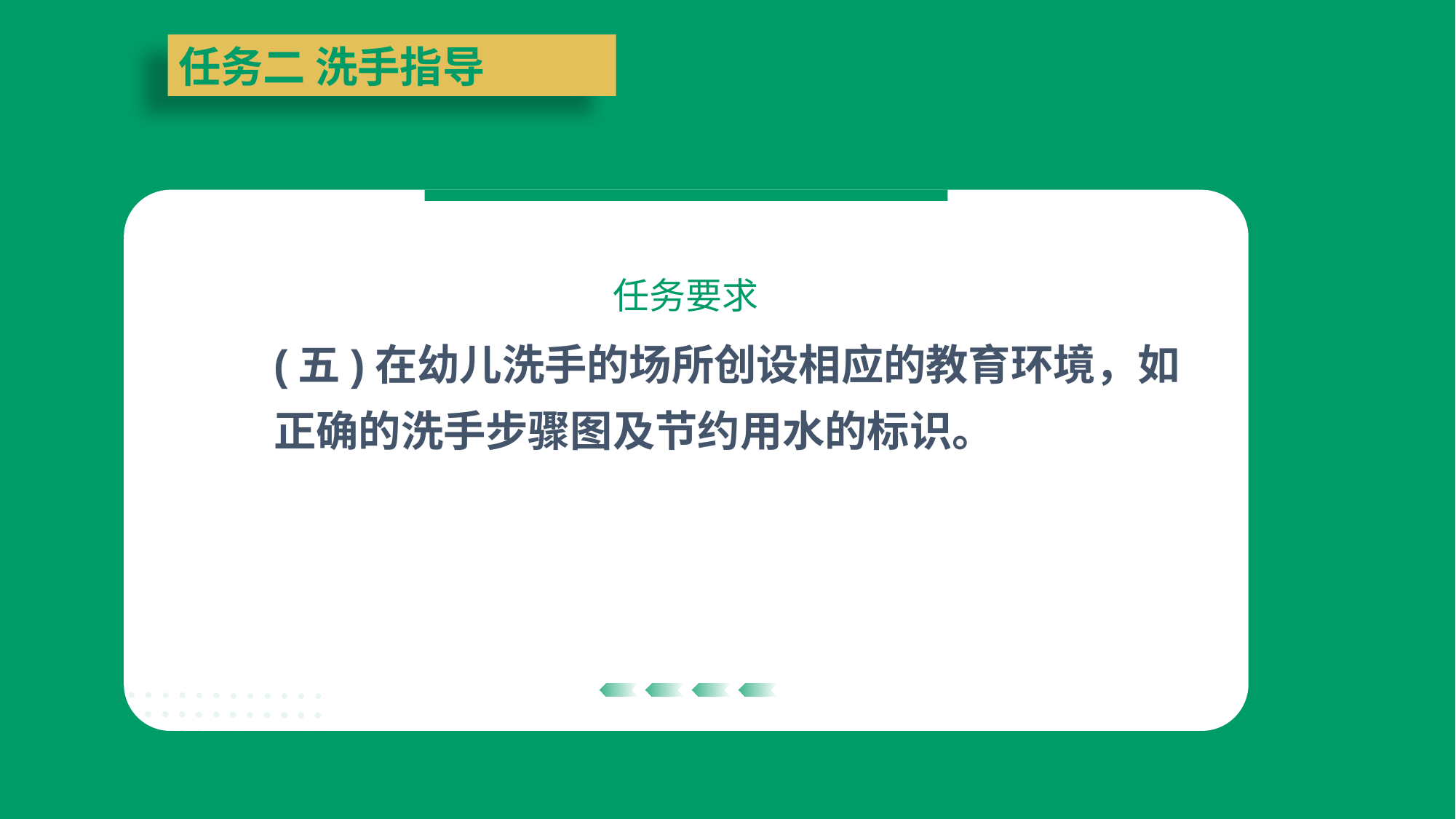

任务二 洗手指导

任务要求
(五)在幼儿洗手的场所创设相应的教育环境，如正确的洗手步骤图及节约用水的标识。